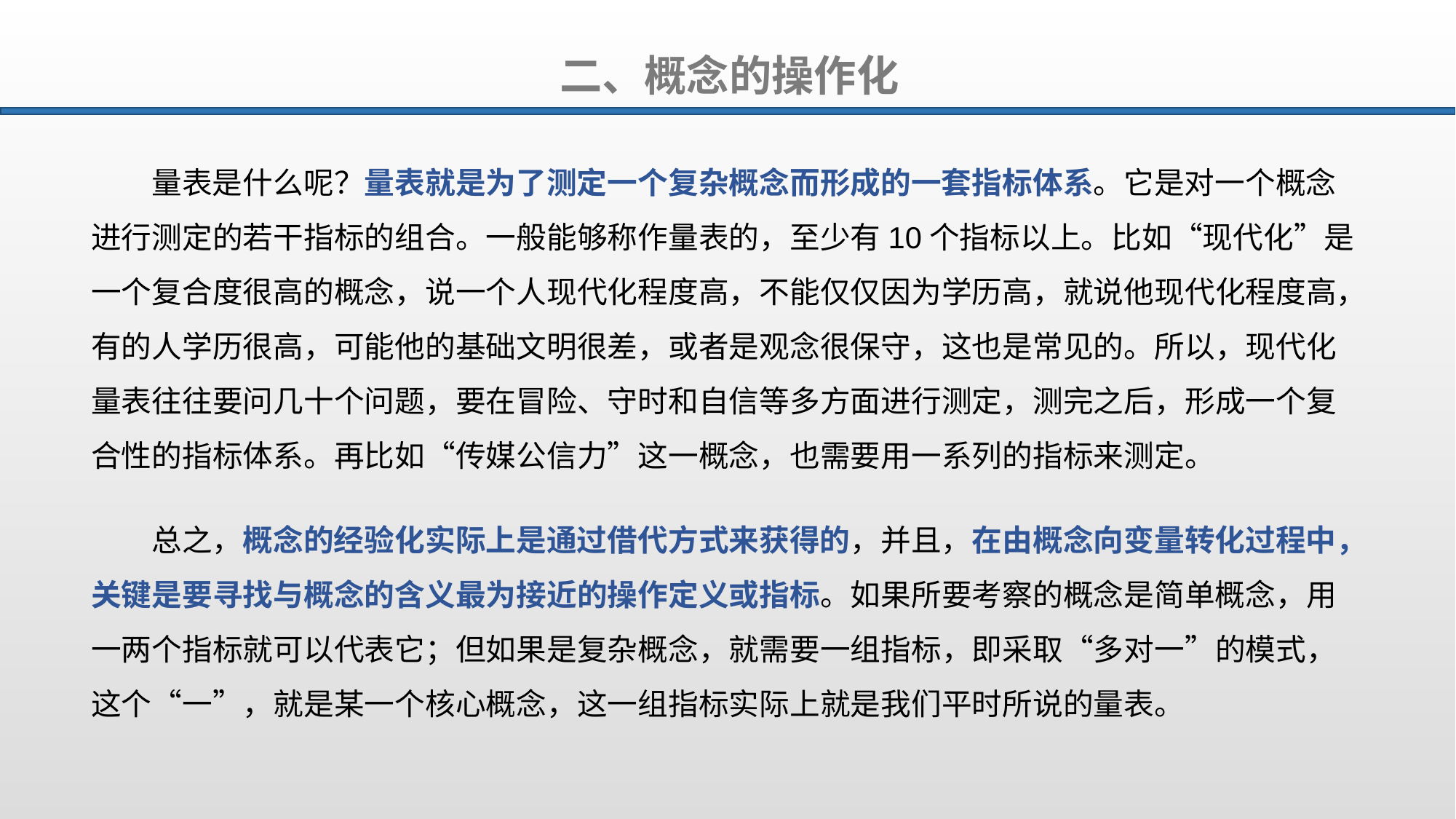

二、概念的操作化

量表是什么呢？量表就是为了测定一个复杂概念而形成的一套指标体系。它是对一个概念进行测定的若干指标的组合。一般能够称作量表的，至少有10个指标以上。比如“现代化”是一个复合度很高的概念，说一个人现代化程度高，不能仅仅因为学历高，就说他现代化程度高，有的人学历很高，可能他的基础文明很差，或者是观念很保守，这也是常见的。所以，现代化量表往往要问几十个问题，要在冒险、守时和自信等多方面进行测定，测完之后，形成一个复合性的指标体系。再比如“传媒公信力”这一概念，也需要用一系列的指标来测定。
总之，概念的经验化实际上是通过借代方式来获得的，并且，在由概念向变量转化过程中，关键是要寻找与概念的含义最为接近的操作定义或指标。如果所要考察的概念是简单概念，用一两个指标就可以代表它；但如果是复杂概念，就需要一组指标，即采取“多对一”的模式，这个“一”，就是某一个核心概念，这一组指标实际上就是我们平时所说的量表。